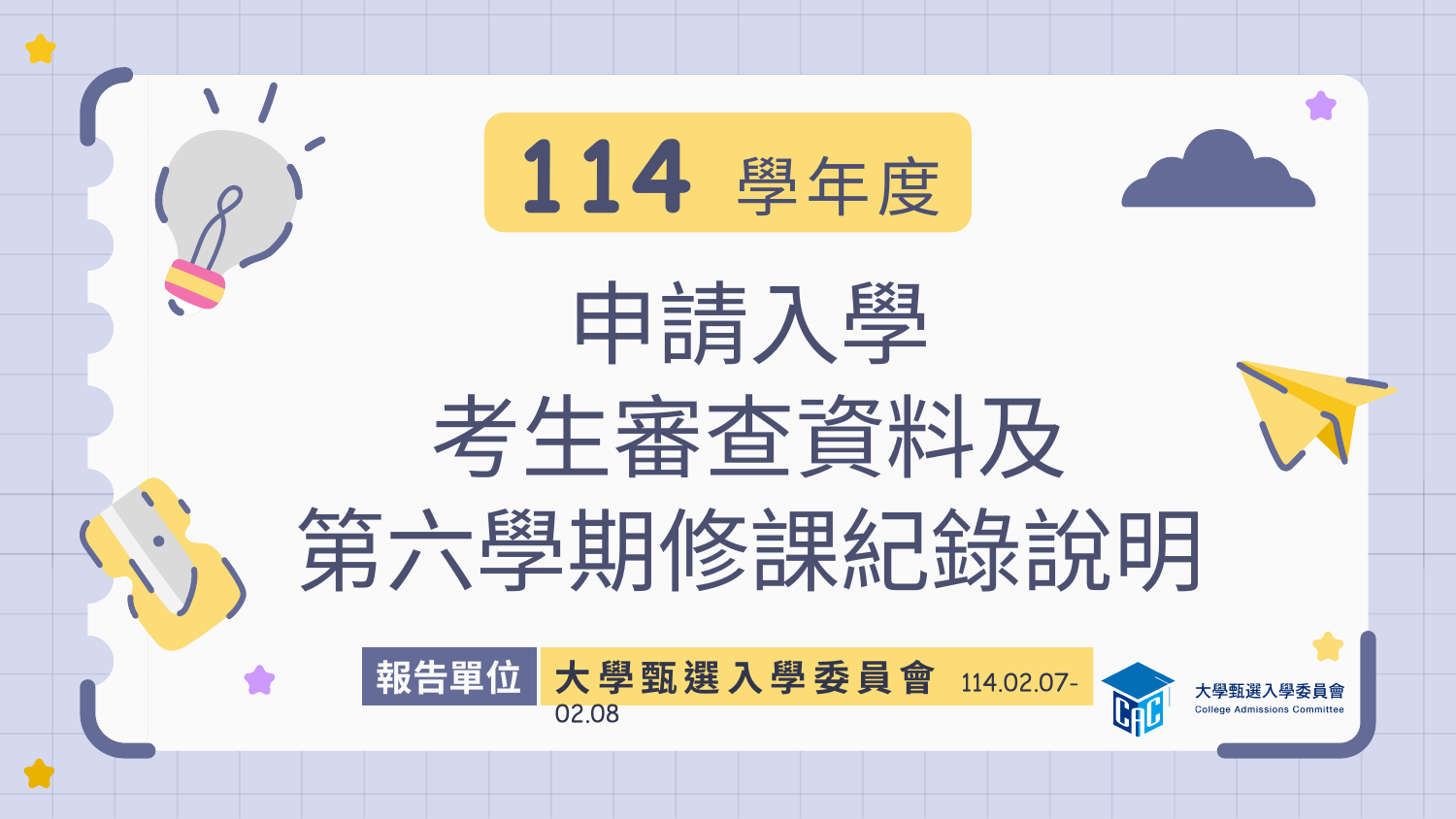

114 學年度
# 申請入學 考生審查資料及 第六學期修課紀錄說明
報告單位
大學甄選入學委員會 114.02.07- 02.08